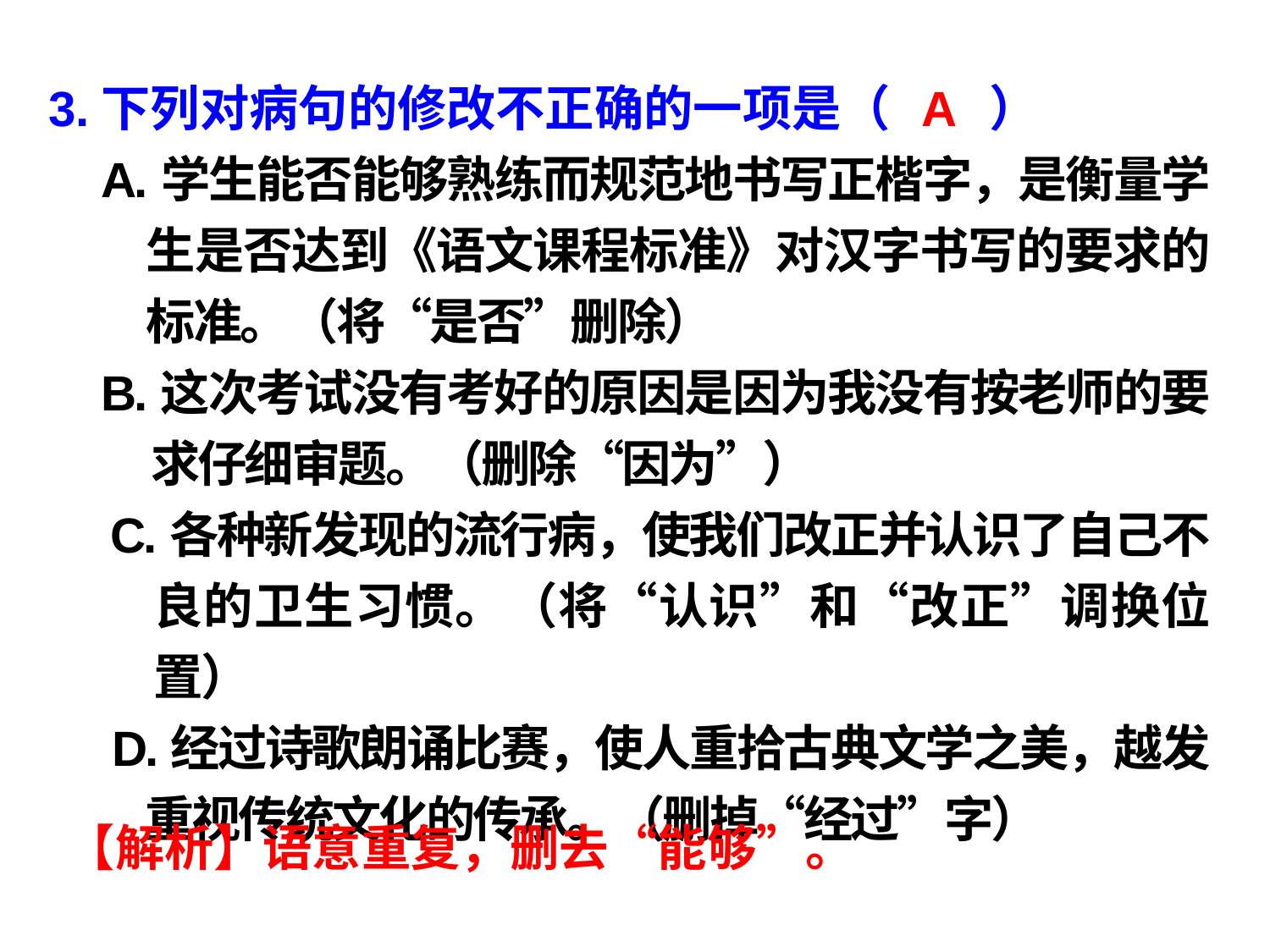

3.下列对病句的修改不正确的一项是（　　）
A.学生能否能够熟练而规范地书写正楷字，是衡量学生是否达到《语文课程标准》对汉字书写的要求的标准。（将“是否”删除）
B.这次考试没有考好的原因是因为我没有按老师的要求仔细审题。（删除“因为”）
C.各种新发现的流行病，使我们改正并认识了自己不良的卫生习惯。（将“认识”和“改正”调换位置）
D.经过诗歌朗诵比赛，使人重拾古典文学之美，越发重视传统文化的传承。（删掉“经过”字）
A
【解析】语意重复，删去“能够”。